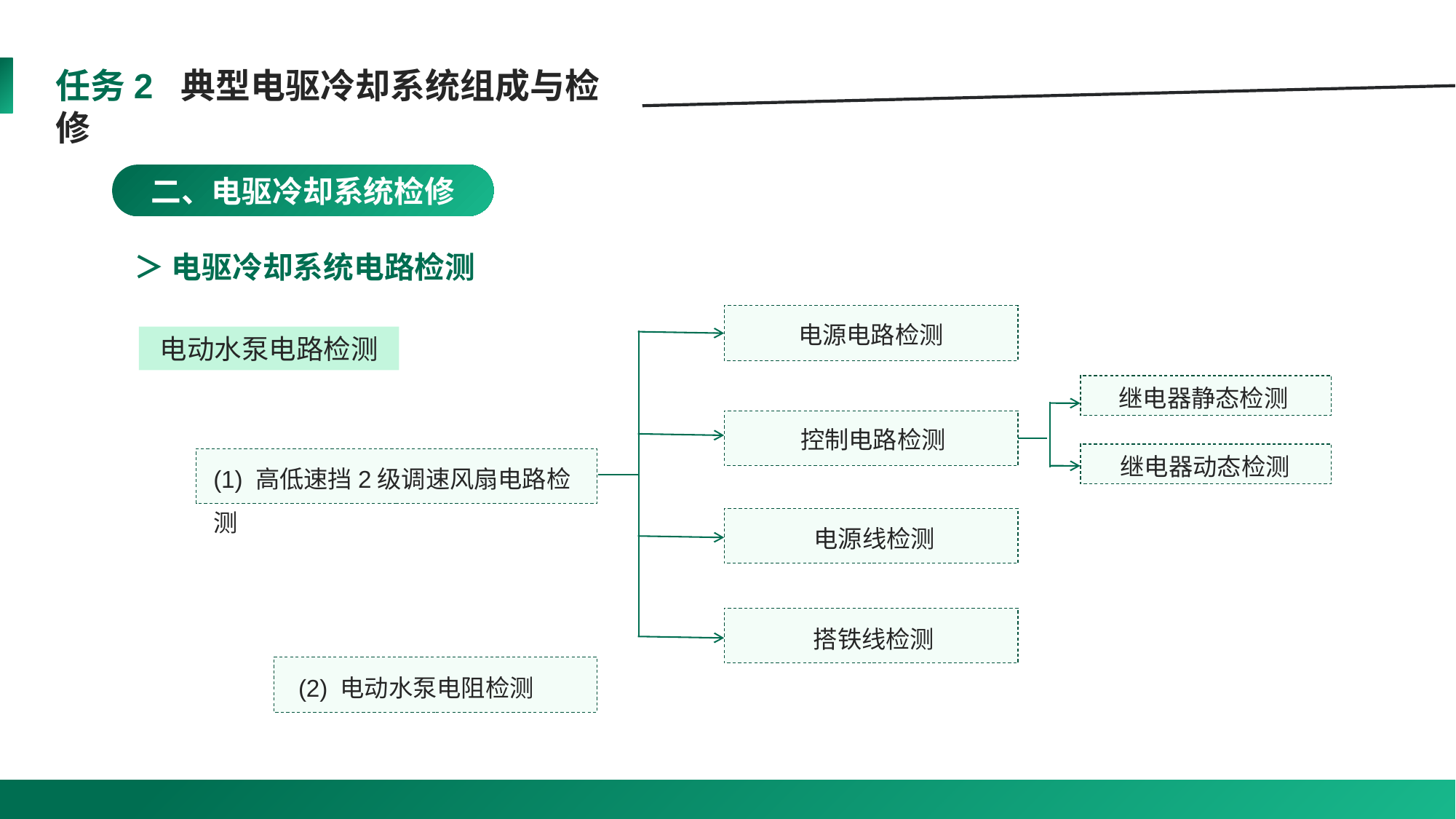

任务2  典型电驱冷却系统组成与检修
二、电驱冷却系统检修
＞ 电驱冷却系统电路检测
电源电路检测

电动水泵电路检测
继电器静态检测

控制电路检测

继电器动态检测
(1) 高低速挡2级调速风扇电路检测

电源线检测

搭铁线检测

(2) 电动水泵电阻检测